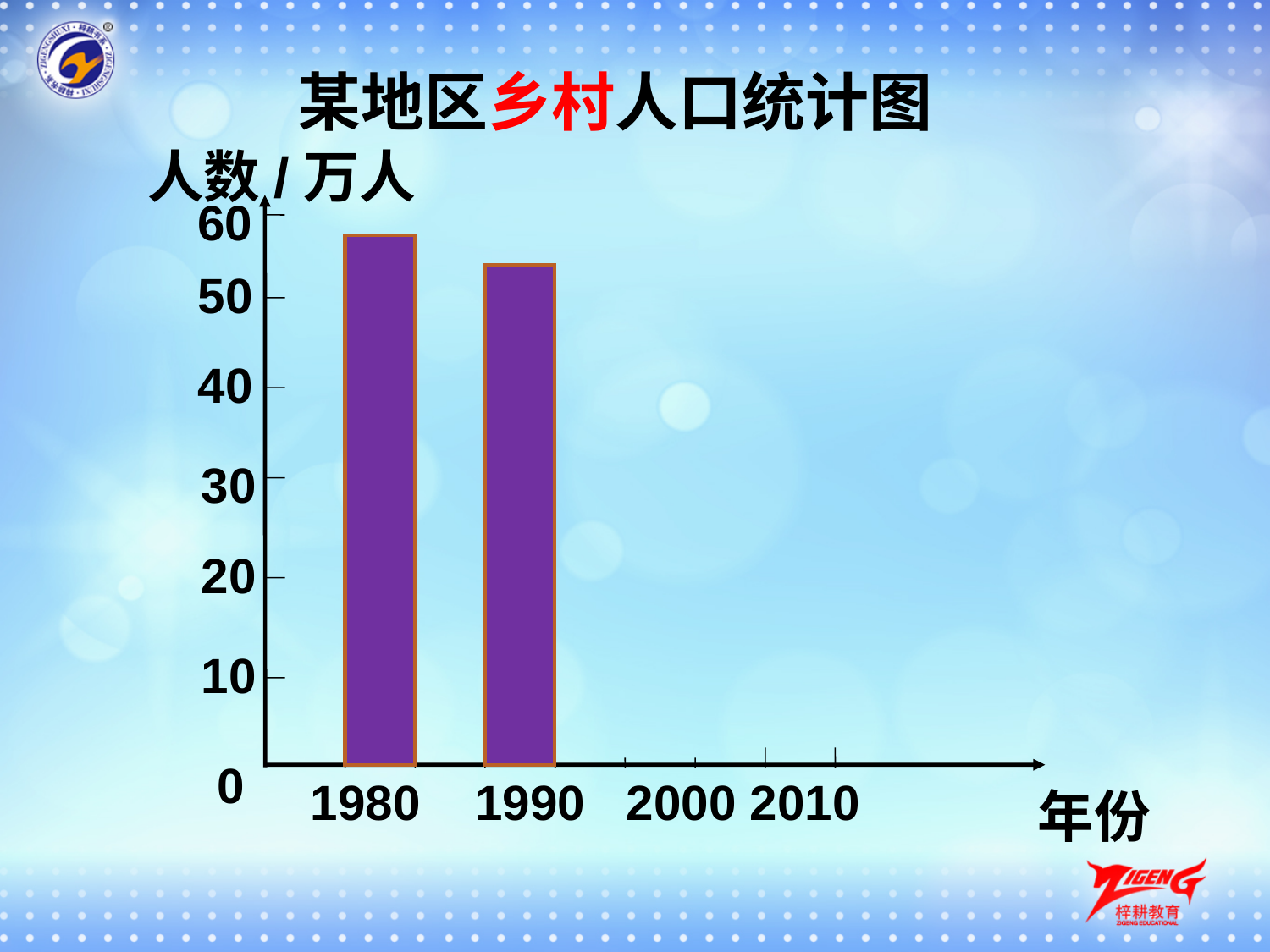

某地区乡村人口统计图
人数/万人
60

50
40
 30
 20
 10
1980    1990   2000 2010

0

年份